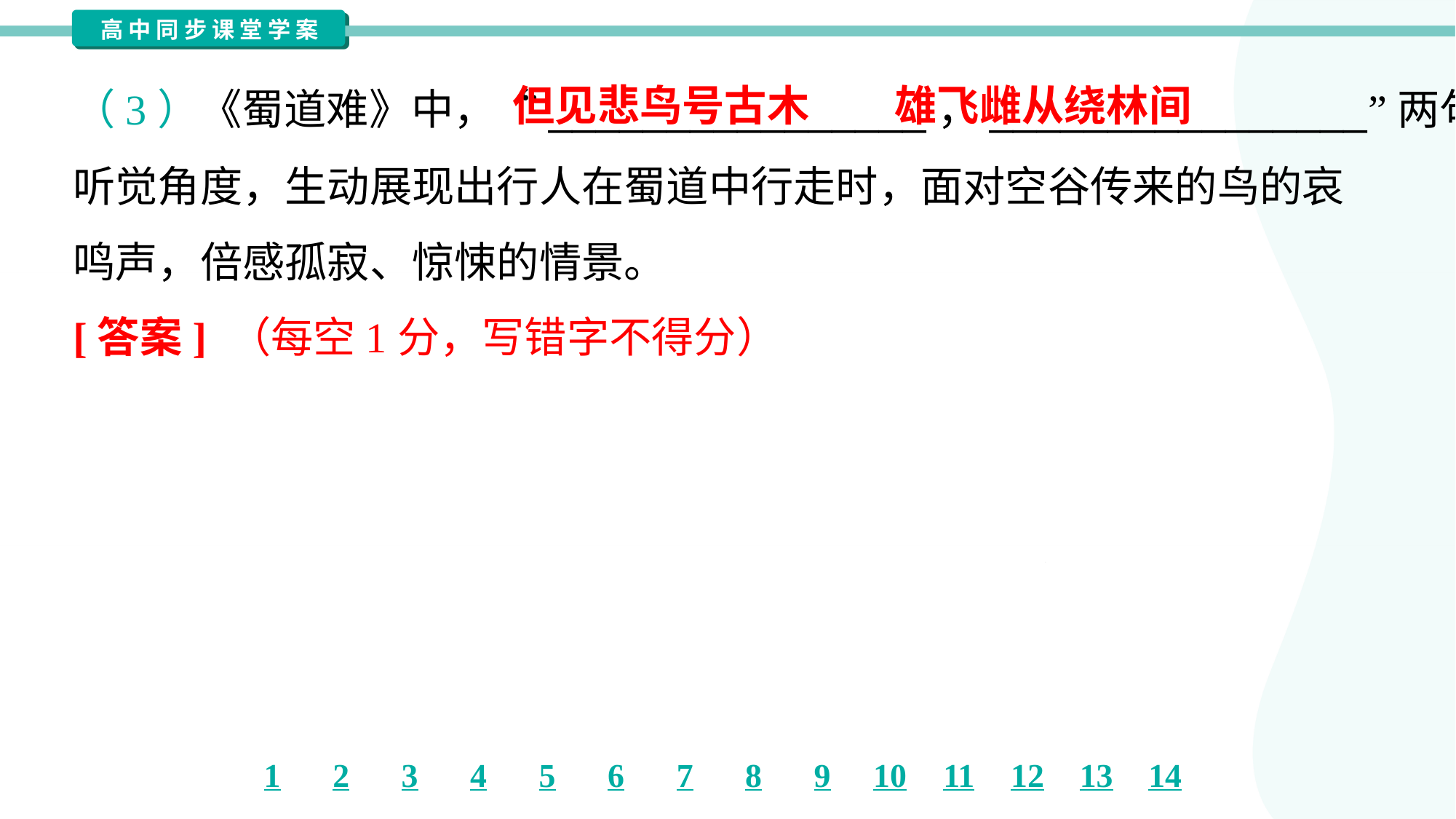

但见悲鸟号古木
雄飞雌从绕林间
（3）《蜀道难》中，“________________，________________”两句从
听觉角度，生动展现出行人在蜀道中行走时，面对空谷传来的鸟的哀
鸣声，倍感孤寂、惊悚的情景。
[答案] （每空1分，写错字不得分）